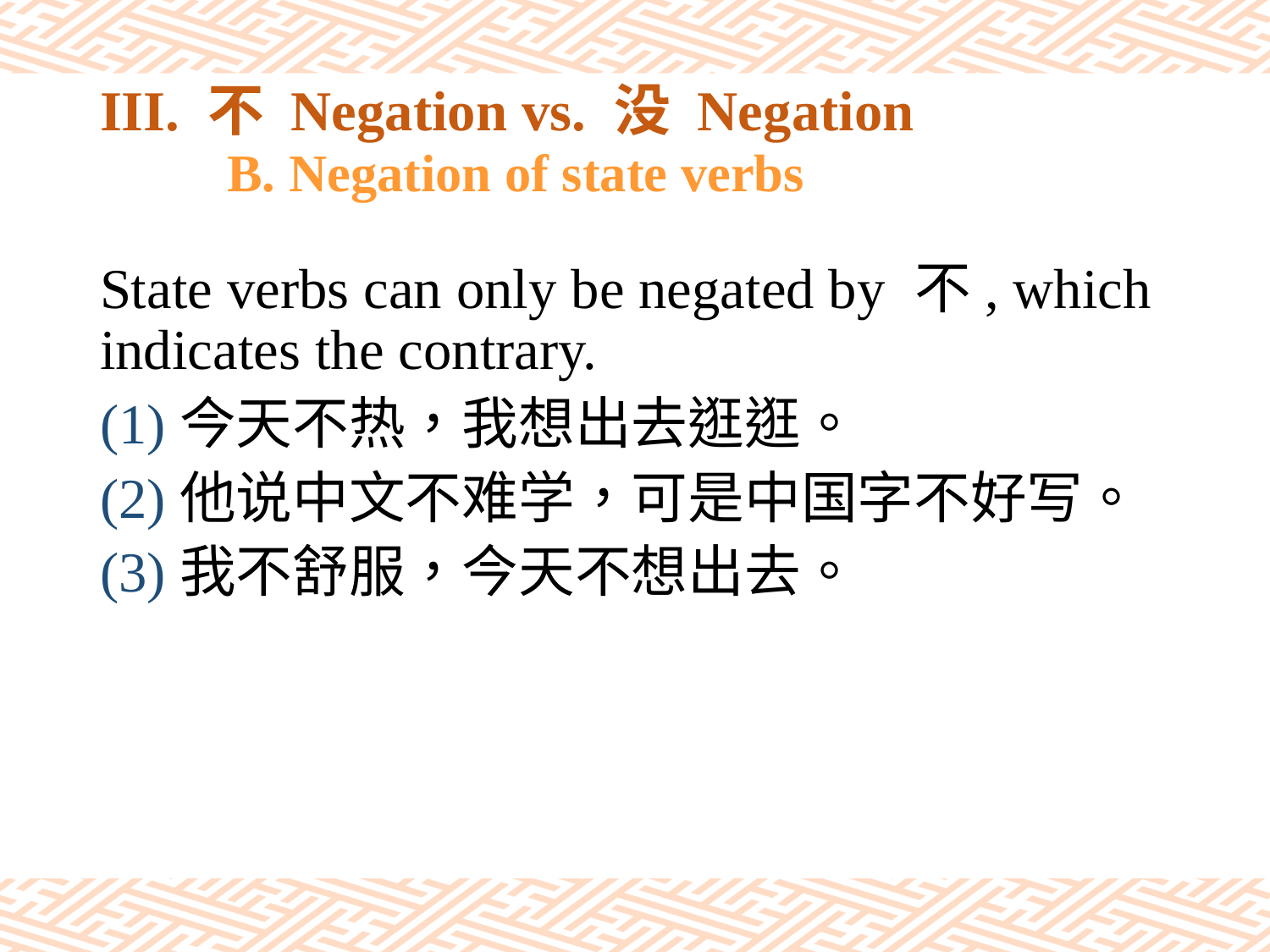

# III. 不 Negation vs. 没 Negation B. Negation of state verbs
State verbs can only be negated by 不, which indicates the contrary.
(1)今天不热，我想出去逛逛。
(2)他说中文不难学，可是中国字不好写。
(3)我不舒服，今天不想出去。